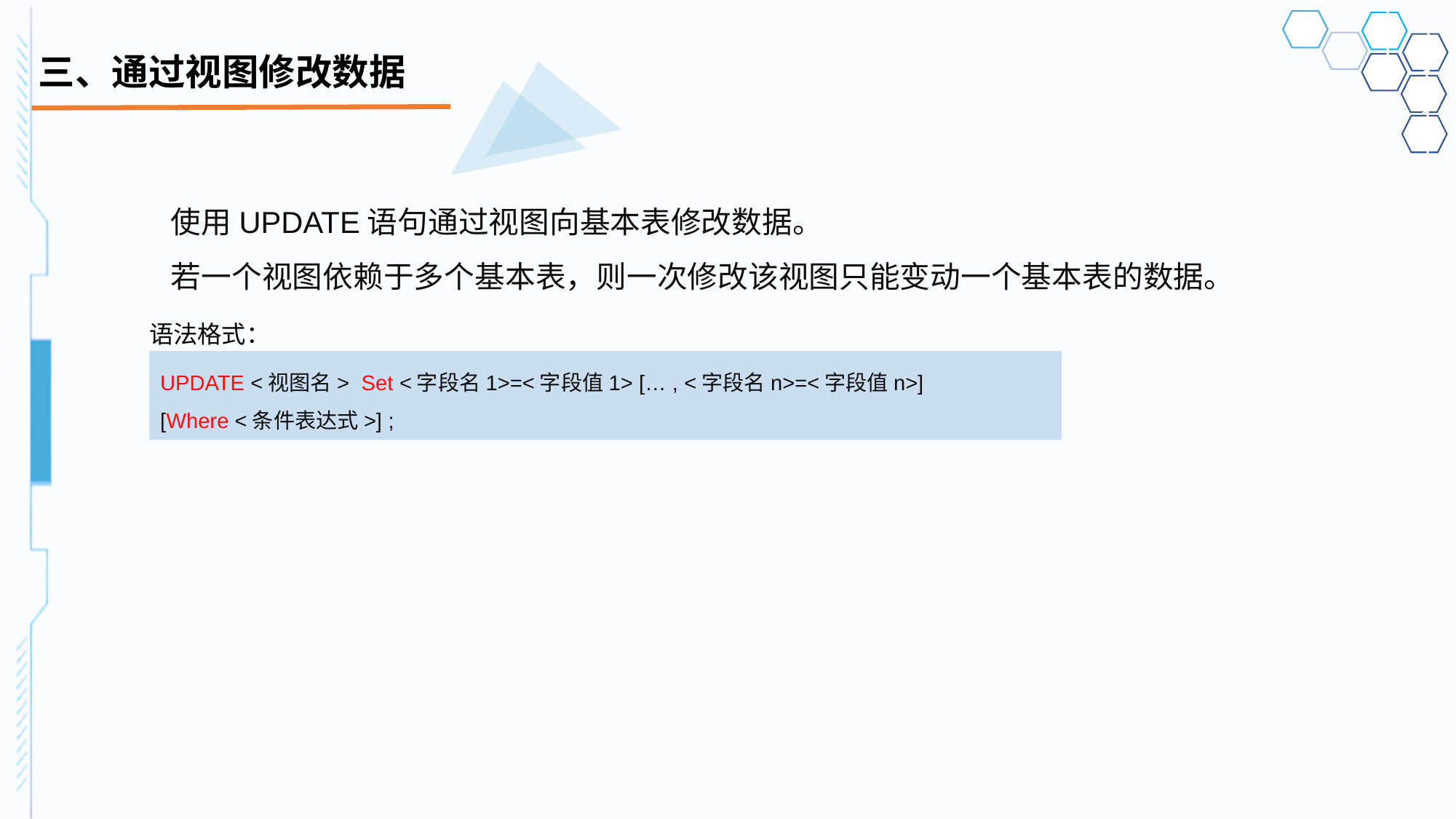

# 三、通过视图修改数据

使用UPDATE语句通过视图向基本表修改数据。
若一个视图依赖于多个基本表，则一次修改该视图只能变动一个基本表的数据。

语法格式：
UPDATE <视图名>  Set <字段名1>=<字段值1> [… , <字段名n>=<字段值n>]
[Where <条件表达式>] ;